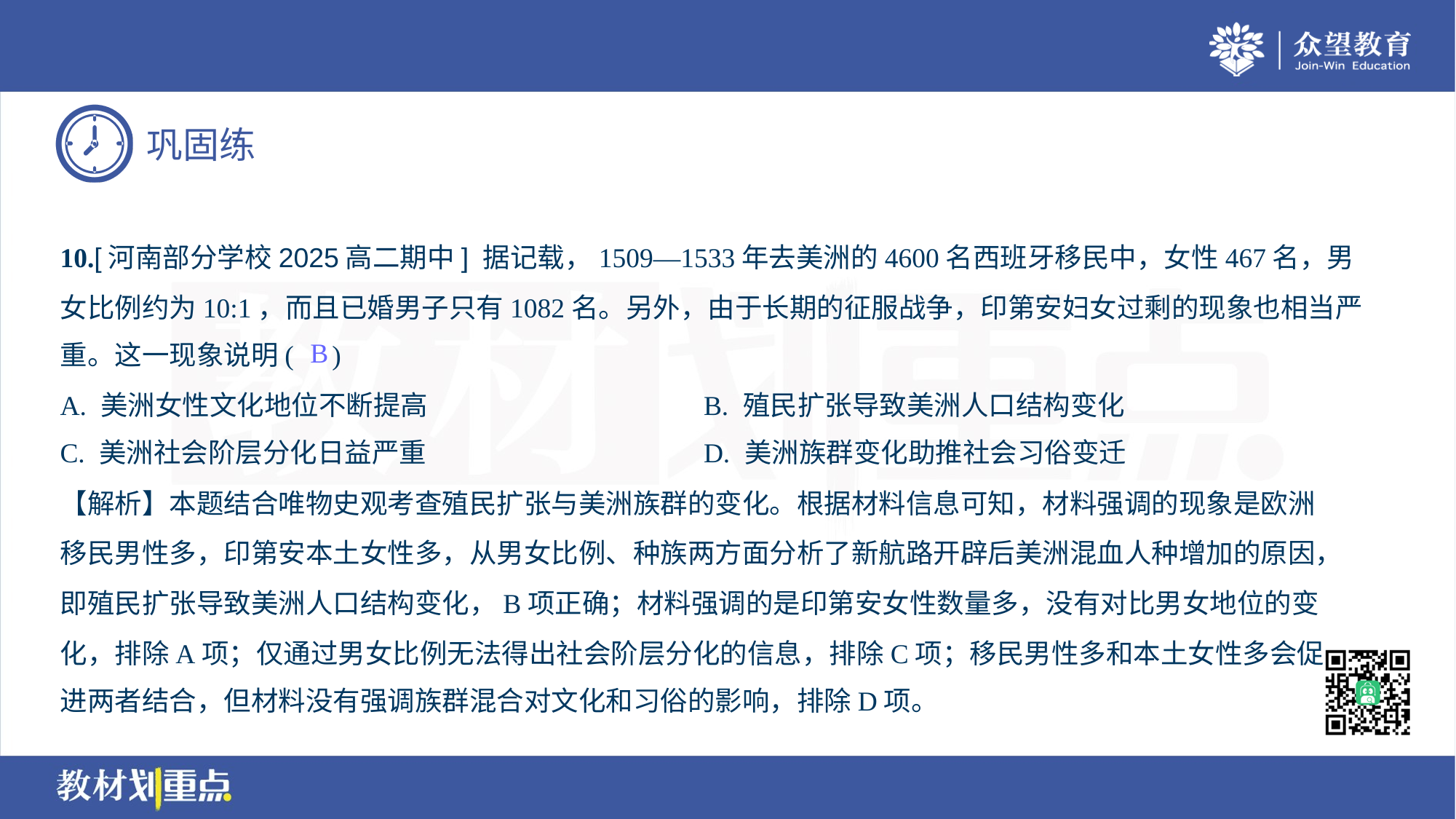

10.[河南部分学校2025高二期中] 据记载，1509—1533年去美洲的4600名西班牙移民中，女性467名，男
女比例约为10:1，而且已婚男子只有1082名。另外，由于长期的征服战争，印第安妇女过剩的现象也相当严
重。这一现象说明(     )
B
A. 美洲女性文化地位不断提高	B. 殖民扩张导致美洲人口结构变化
C. 美洲社会阶层分化日益严重	D. 美洲族群变化助推社会习俗变迁
【解析】本题结合唯物史观考查殖民扩张与美洲族群的变化。根据材料信息可知，材料强调的现象是欧洲
移民男性多，印第安本土女性多，从男女比例、种族两方面分析了新航路开辟后美洲混血人种增加的原因，
即殖民扩张导致美洲人口结构变化，B项正确；材料强调的是印第安女性数量多，没有对比男女地位的变
化，排除A项；仅通过男女比例无法得出社会阶层分化的信息，排除C项；移民男性多和本土女性多会促
进两者结合，但材料没有强调族群混合对文化和习俗的影响，排除D项。